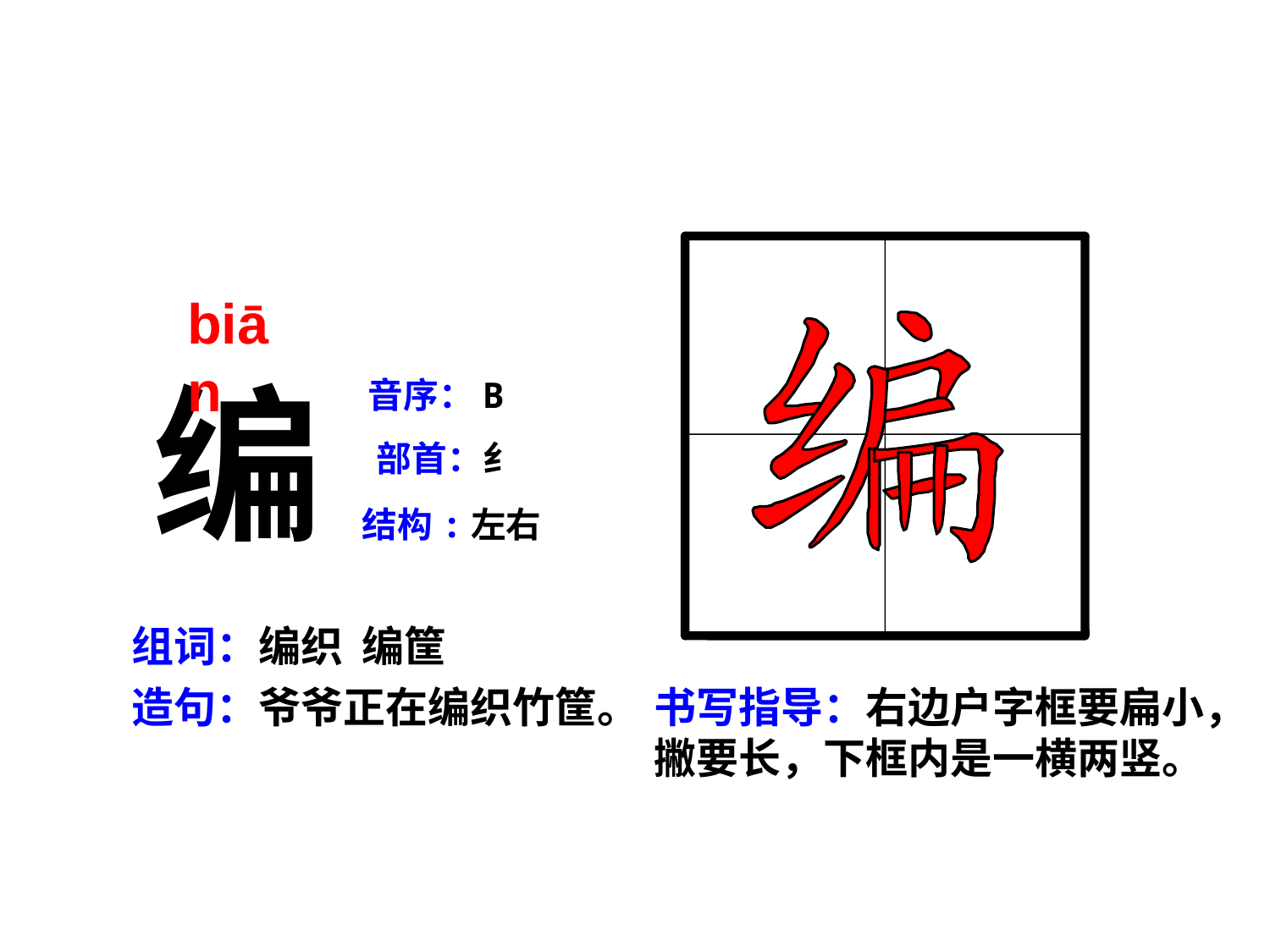

biān

编

音序：B

部首：纟

结构:左右
组词：编织  编筐
造句：爷爷正在编织竹筐。
书写指导：右边户字框要扁小，撇要长，下框内是一横两竖。